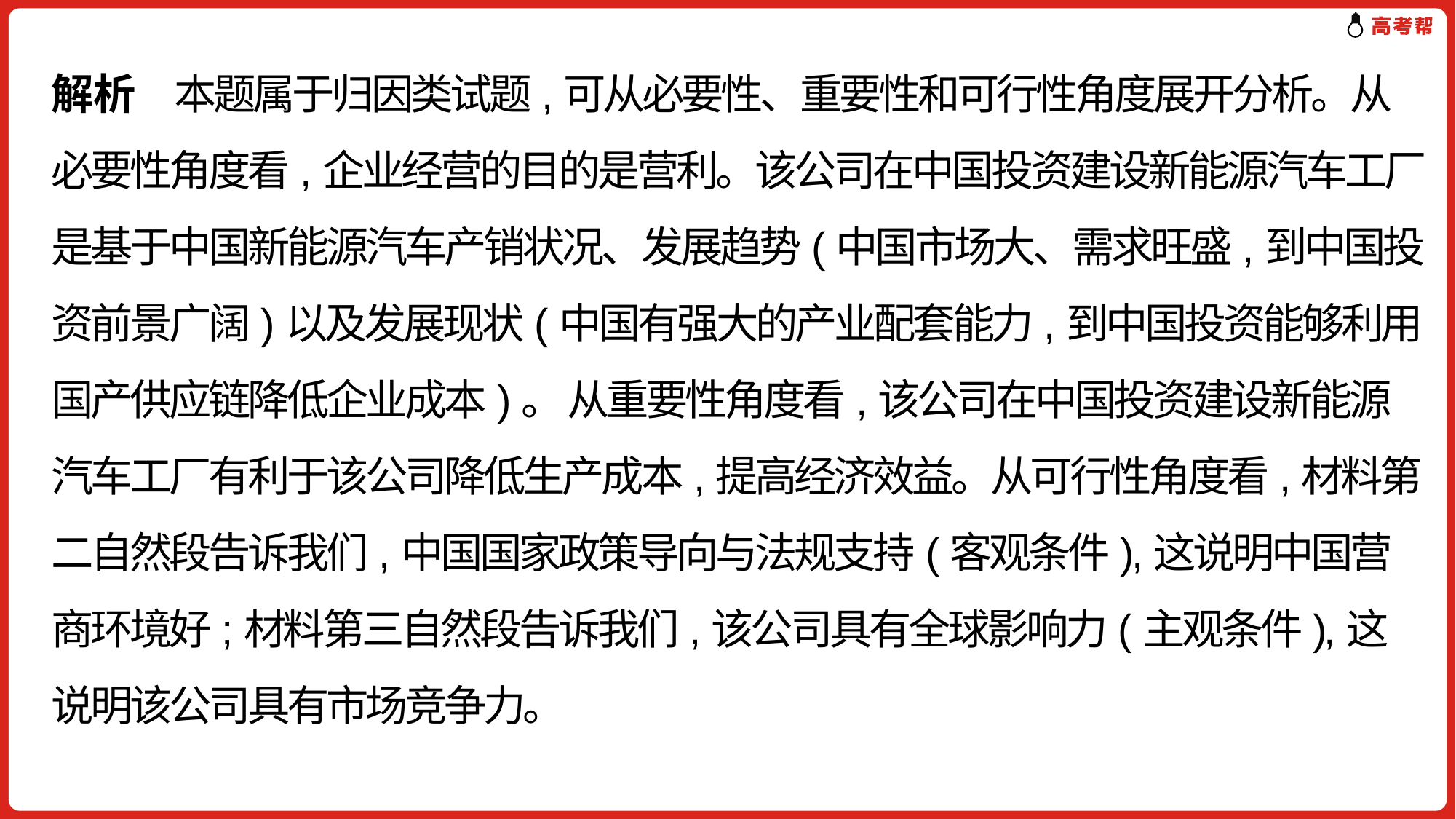

# 解析    本题属于归因类试题,可从必要性、重要性和可行性角度展开分析。从必要性角度看,企业经营的目的是营利。该公司在中国投资建设新能源汽车工厂是基于中国新能源汽车产销状况、发展趋势(中国市场大、需求旺盛,到中国投资前景广阔)以及发展现状(中国有强大的产业配套能力,到中国投资能够利用国产供应链降低企业成本)。 从重要性角度看,该公司在中国投资建设新能源汽车工厂有利于该公司降低生产成本,提高经济效益。从可行性角度看,材料第二自然段告诉我们,中国国家政策导向与法规支持(客观条件),这说明中国营商环境好;材料第三自然段告诉我们,该公司具有全球影响力(主观条件),这说明该公司具有市场竞争力。